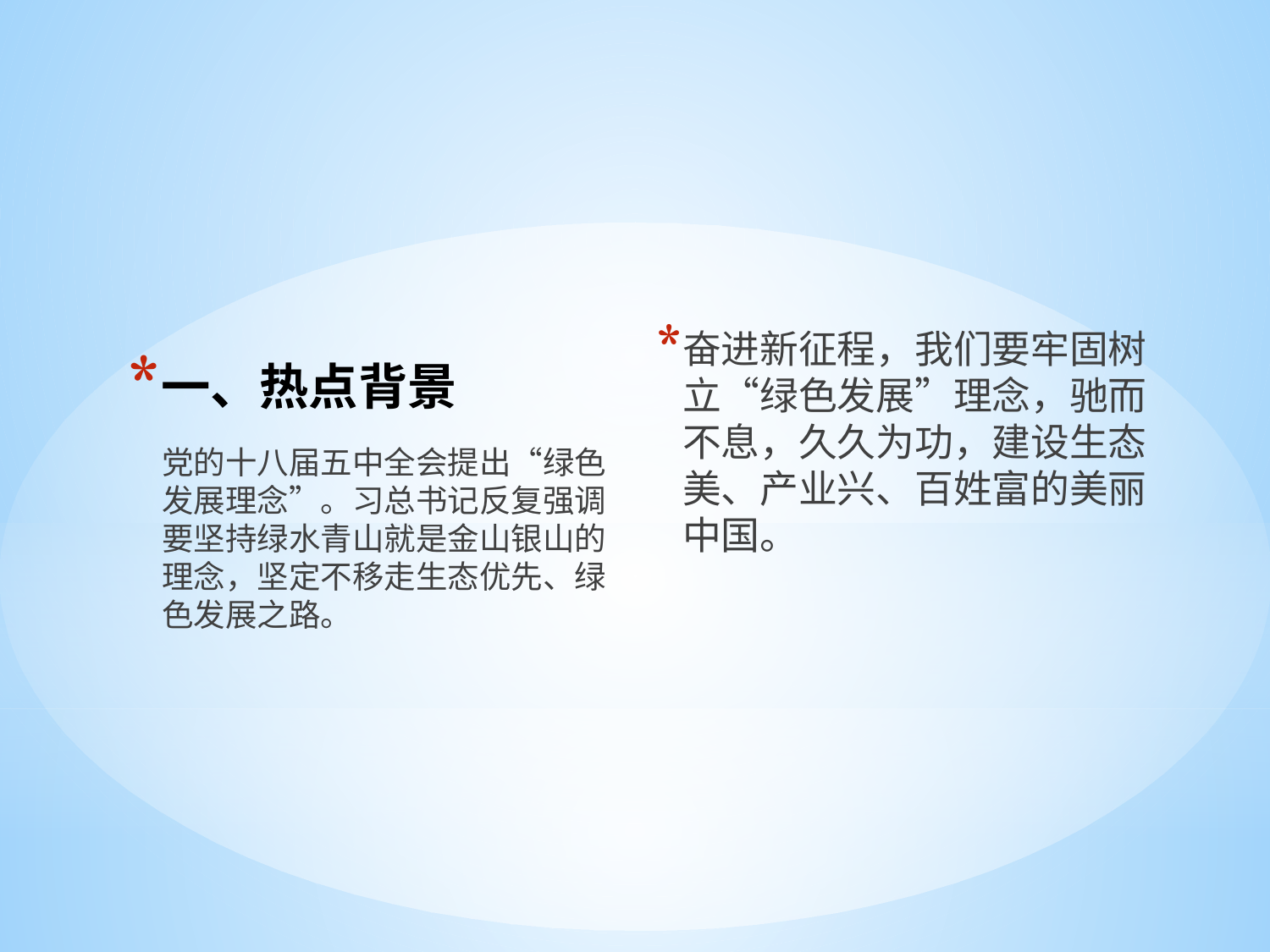

奋进新征程，我们要牢固树立“绿色发展”理念，驰而不息，久久为功，建设生态美、产业兴、百姓富的美丽中国。
# 一、热点背景
党的十八届五中全会提出“绿色发展理念”。习总书记反复强调要坚持绿水青山就是金山银山的理念，坚定不移走生态优先、绿色发展之路。